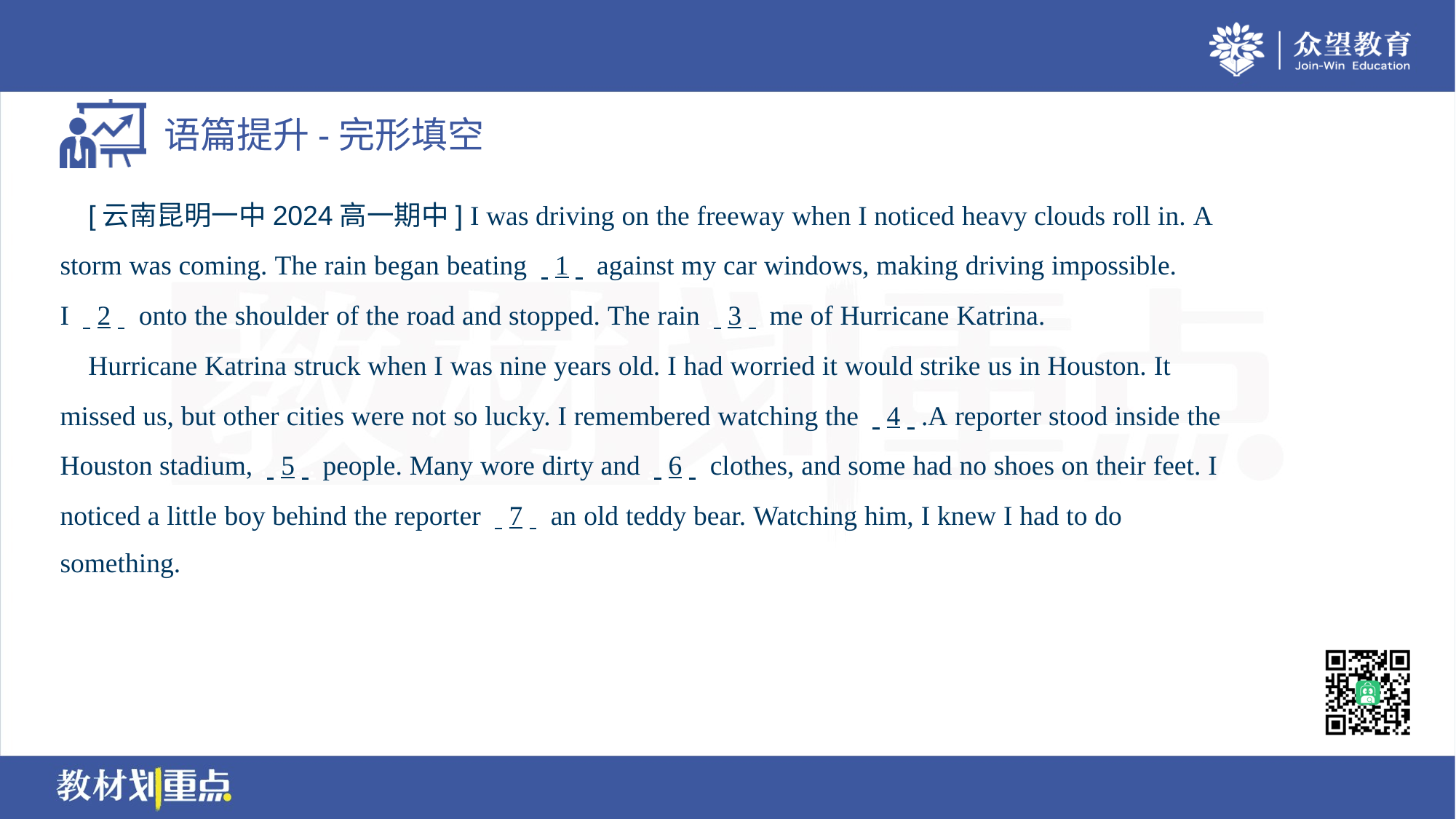

[云南昆明一中2024高一期中] I was driving on the freeway when I noticed heavy clouds roll in. A
storm was coming. The rain began beating . .1. . against my car windows, making driving impossible.
I . .2. . onto the shoulder of the road and stopped. The rain . .3. . me of Hurricane Katrina.
    Hurricane Katrina struck when I was nine years old. I had worried it would strike us in Houston. It
missed us, but other cities were not so lucky. I remembered watching the . .4. ..A reporter stood inside the
Houston stadium, . .5. . people. Many wore dirty and . .6. . clothes, and some had no shoes on their feet. I
noticed a little boy behind the reporter . .7. . an old teddy bear. Watching him, I knew I had to do
something.